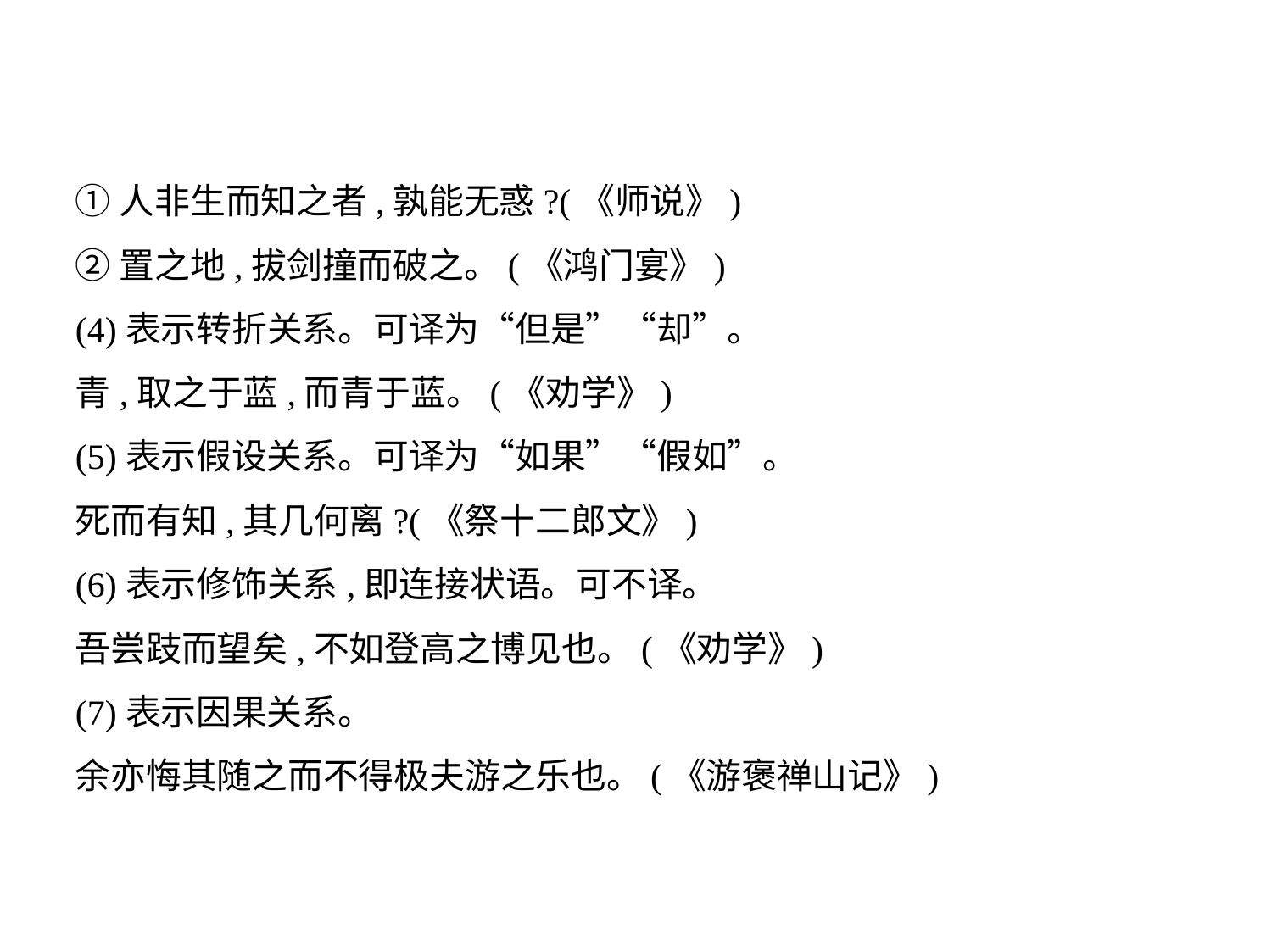

①人非生而知之者,孰能无惑?(《师说》)
②置之地,拔剑撞而破之。(《鸿门宴》)
(4)表示转折关系。可译为“但是”“却”。
青,取之于蓝,而青于蓝。(《劝学》)
(5)表示假设关系。可译为“如果”“假如”。
死而有知,其几何离?(《祭十二郎文》)
(6)表示修饰关系,即连接状语。可不译。
吾尝跂而望矣,不如登高之博见也。(《劝学》)
(7)表示因果关系。
余亦悔其随之而不得极夫游之乐也。(《游褒禅山记》)